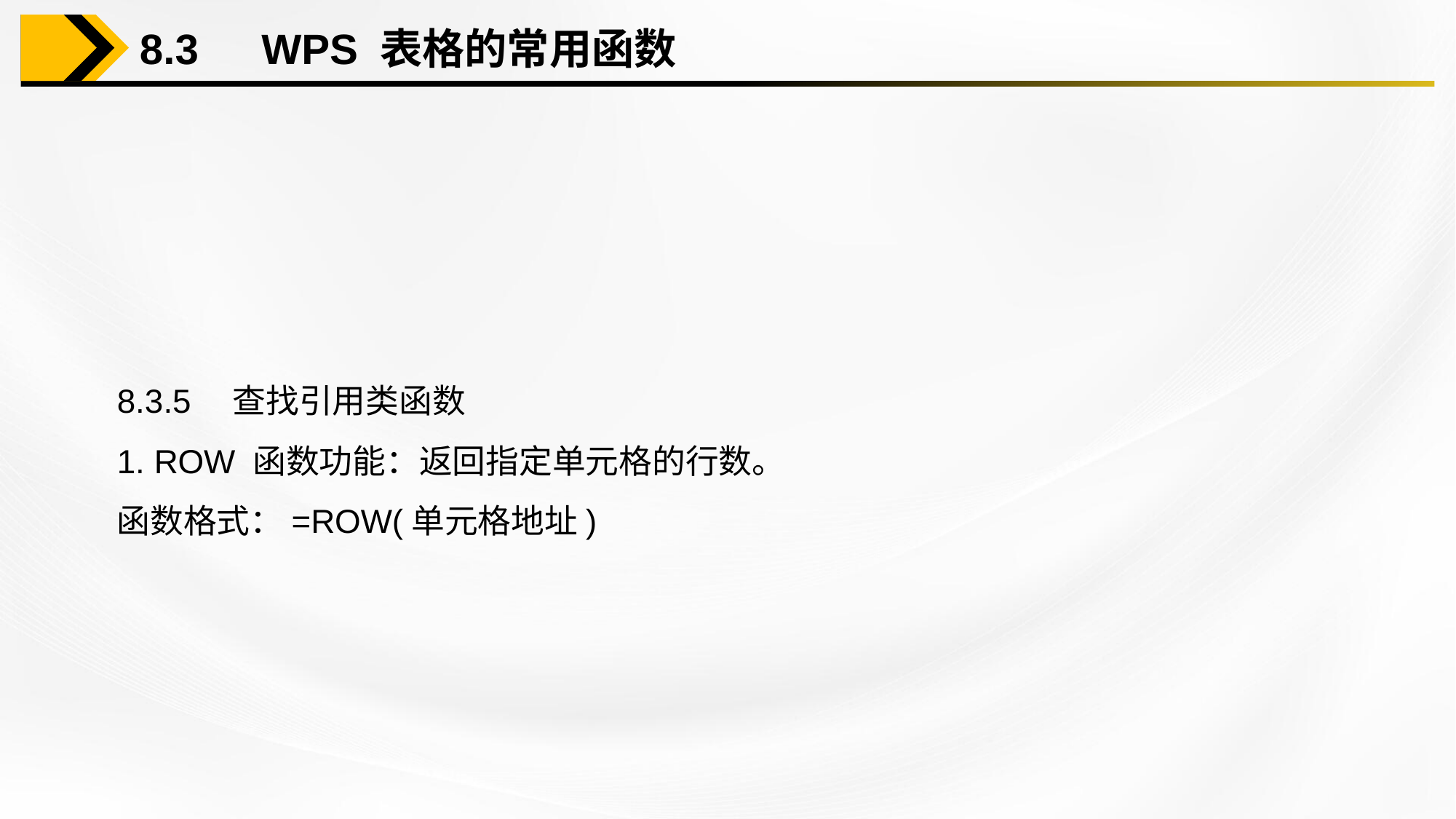

8.3　WPS 表格的常用函数
8.3.5　查找引用类函数
1. ROW 函数功能：返回指定单元格的行数。
函数格式：=ROW(单元格地址)